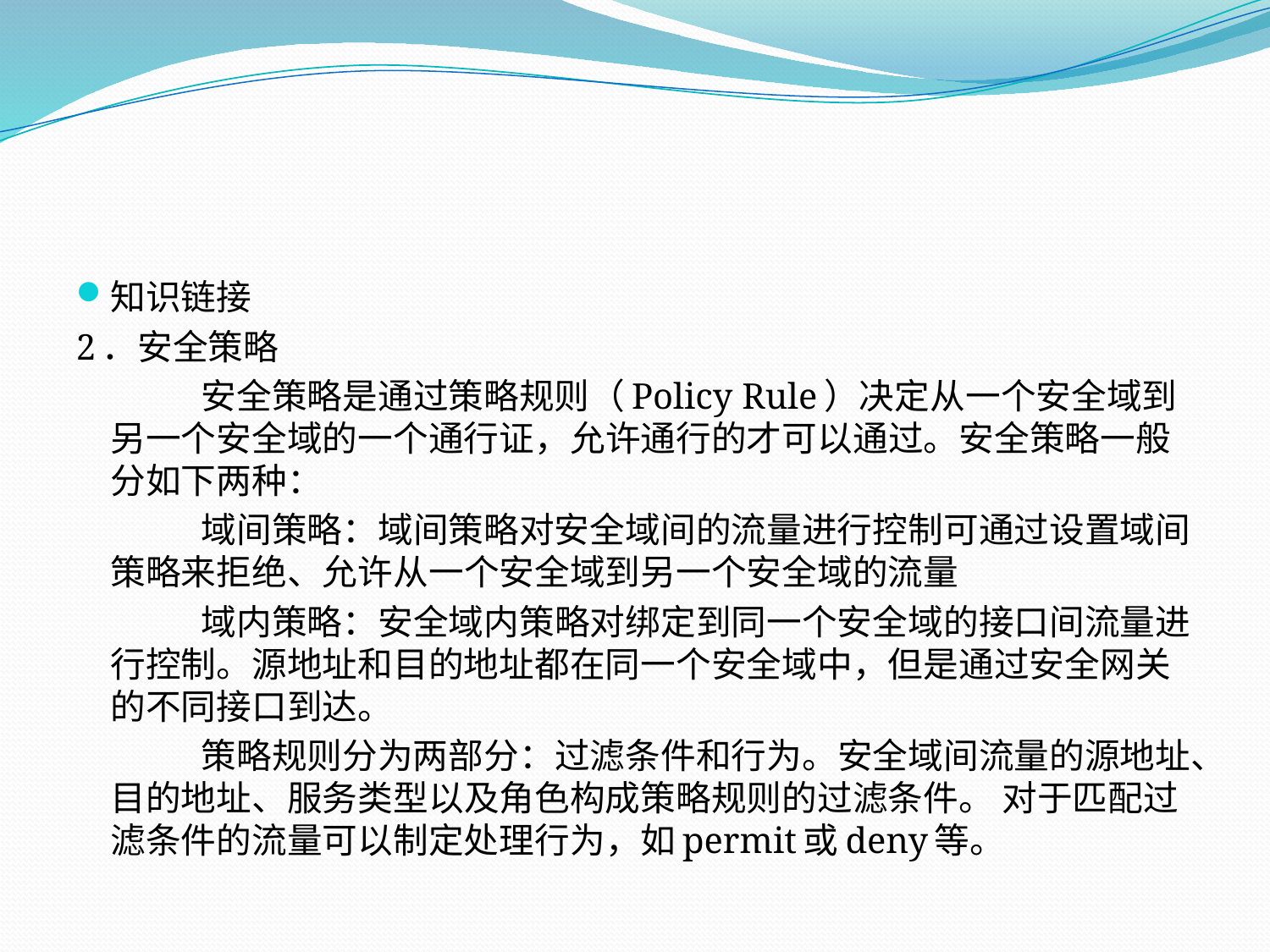

#
知识链接
2．安全策略
安全策略是通过策略规则（Policy Rule）决定从一个安全域到另一个安全域的一个通行证，允许通行的才可以通过。安全策略一般分如下两种：
域间策略：域间策略对安全域间的流量进行控制可通过设置域间策略来拒绝、允许从一个安全域到另一个安全域的流量
域内策略：安全域内策略对绑定到同一个安全域的接口间流量进行控制。源地址和目的地址都在同一个安全域中，但是通过安全网关的不同接口到达。
策略规则分为两部分：过滤条件和行为。安全域间流量的源地址、目的地址、服务类型以及角色构成策略规则的过滤条件。 对于匹配过滤条件的流量可以制定处理行为，如permit或deny等。